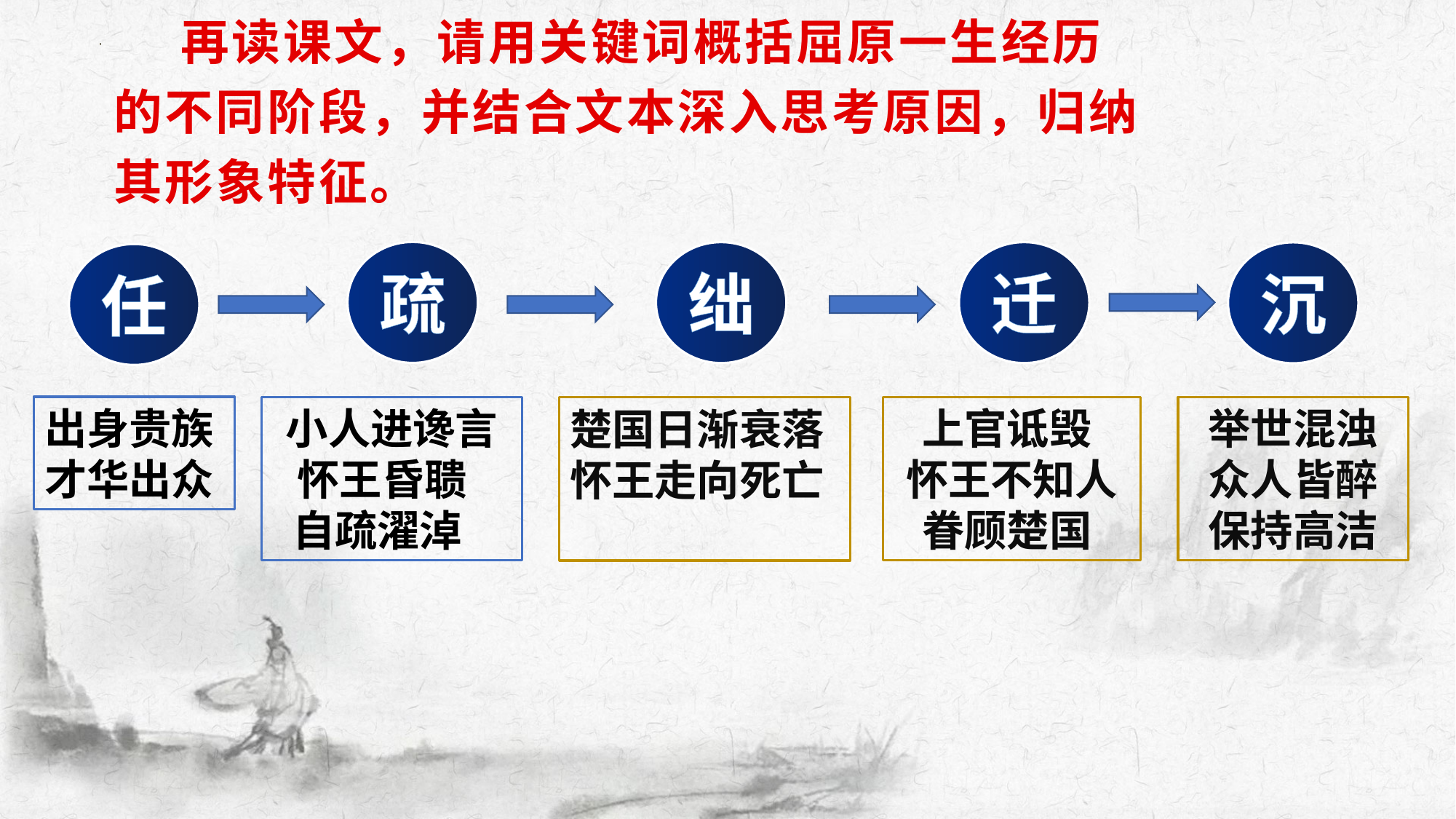

再读课文，请用关键词概括屈原一生经历的不同阶段，并结合文本深入思考原因，归纳其形象特征。

疏

绌

迁

沉

任

出身贵族才华出众
小人进谗言
怀王昏聩
自疏濯淖
上官诋毁
怀王不知人
眷顾楚国
举世混浊众人皆醉保持高洁
楚国日渐衰落
怀王走向死亡